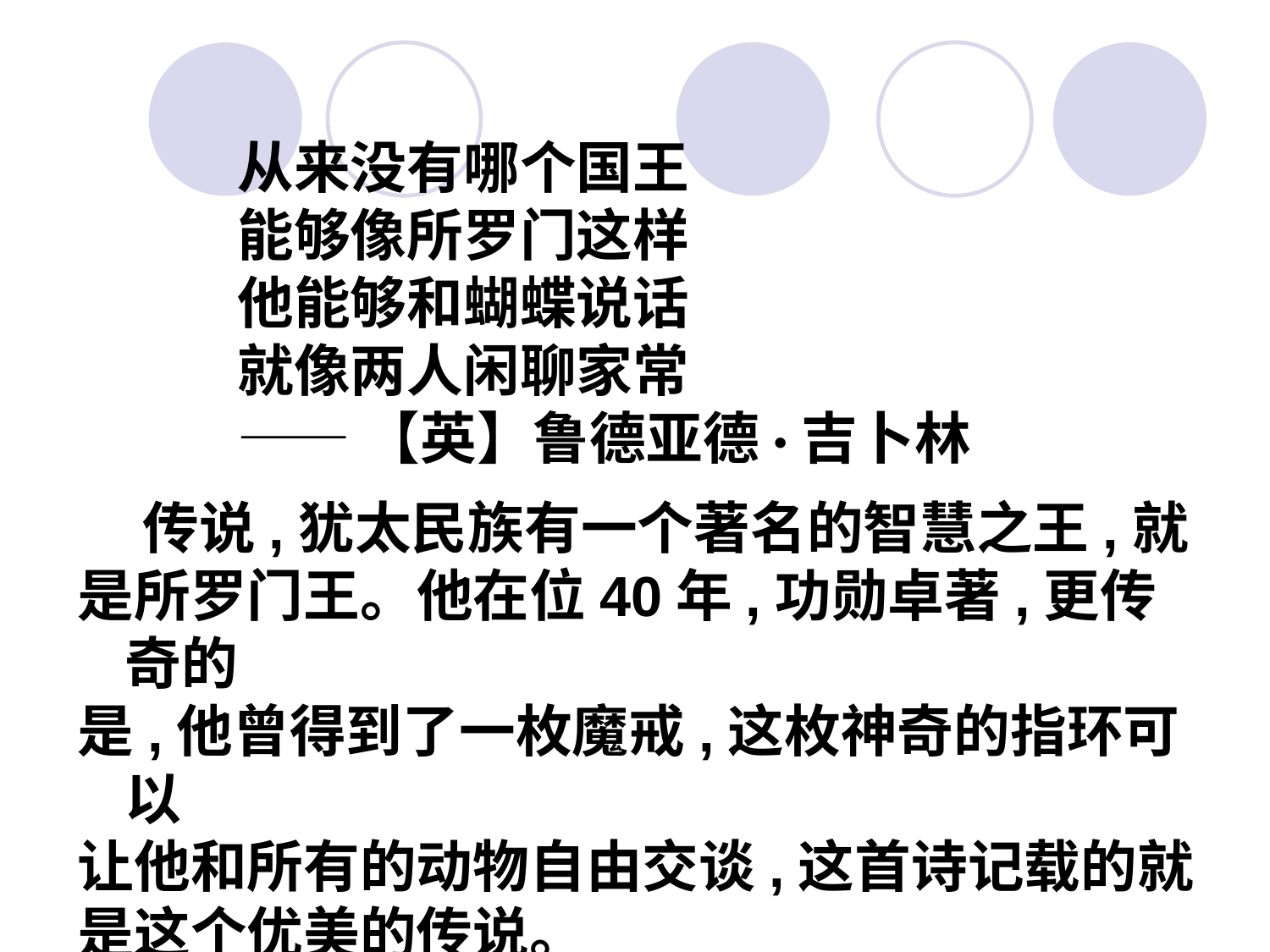

从来没有哪个国王
能够像所罗门这样
他能够和蝴蝶说话
就像两人闲聊家常
——【英】鲁德亚德·吉卜林
    传说,犹太民族有一个著名的智慧之王,就
是所罗门王。他在位40年,功勋卓著,更传奇的
是,他曾得到了一枚魔戒,这枚神奇的指环可以
让他和所有的动物自由交谈,这首诗记载的就
是这个优美的传说。